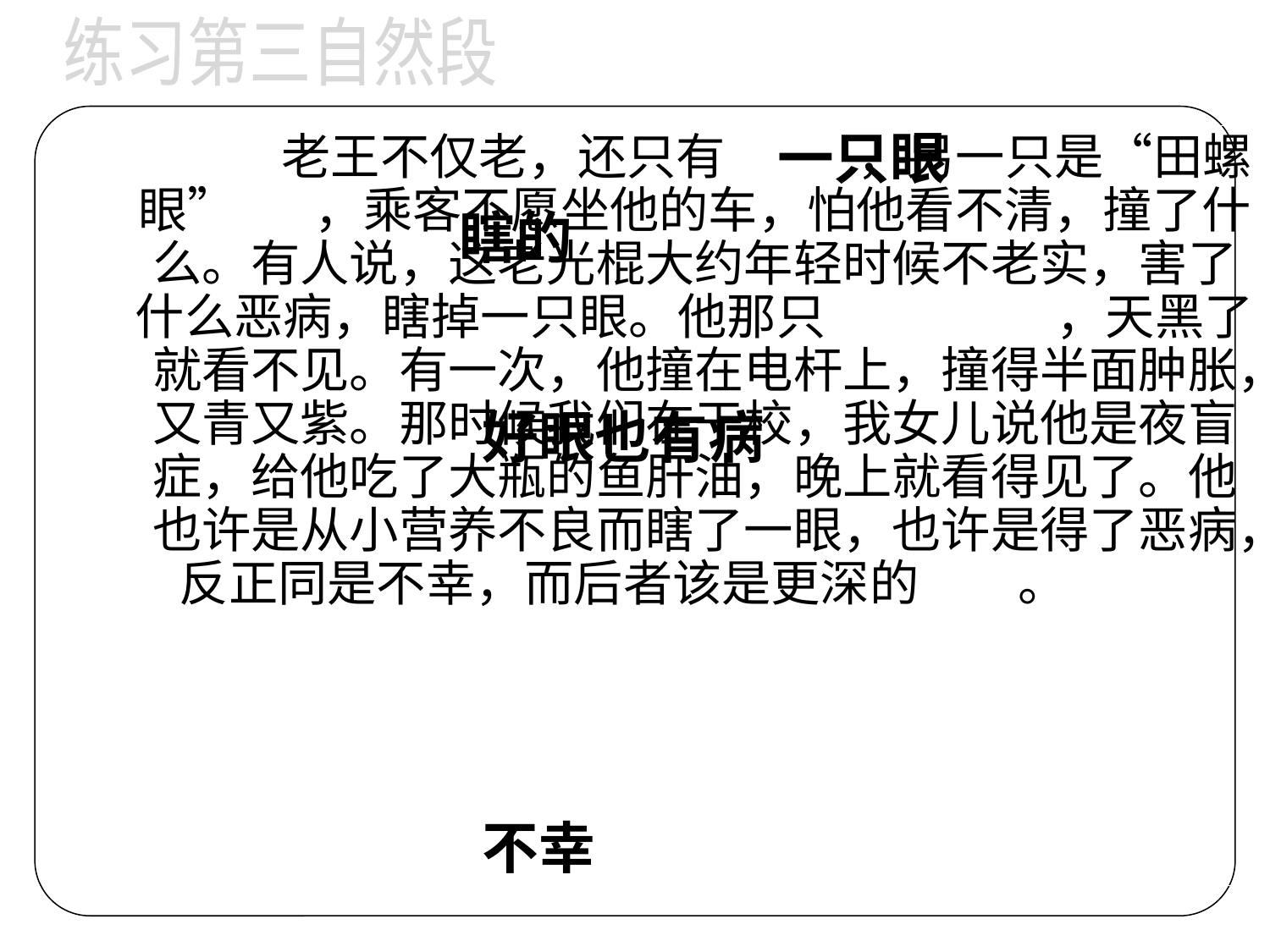

练习第三自然段

一只眼
            老王不仅老，还只有            ，另一只是“田螺眼”       ，乘客不愿坐他的车，怕他看不清，撞了什么。有人说，这老光棍大约年轻时候不老实，害了什么恶病，瞎掉一只眼。他那只                     ，天黑了就看不见。有一次，他撞在电杆上，撞得半面肿胀，又青又紫。那时候我们在干校，我女儿说他是夜盲症，给他吃了大瓶的鱼肝油，晚上就看得见了。他也许是从小营养不良而瞎了一眼，也许是得了恶病，反正同是不幸，而后者该是更深的         。
瞎的
好眼也有病
不幸